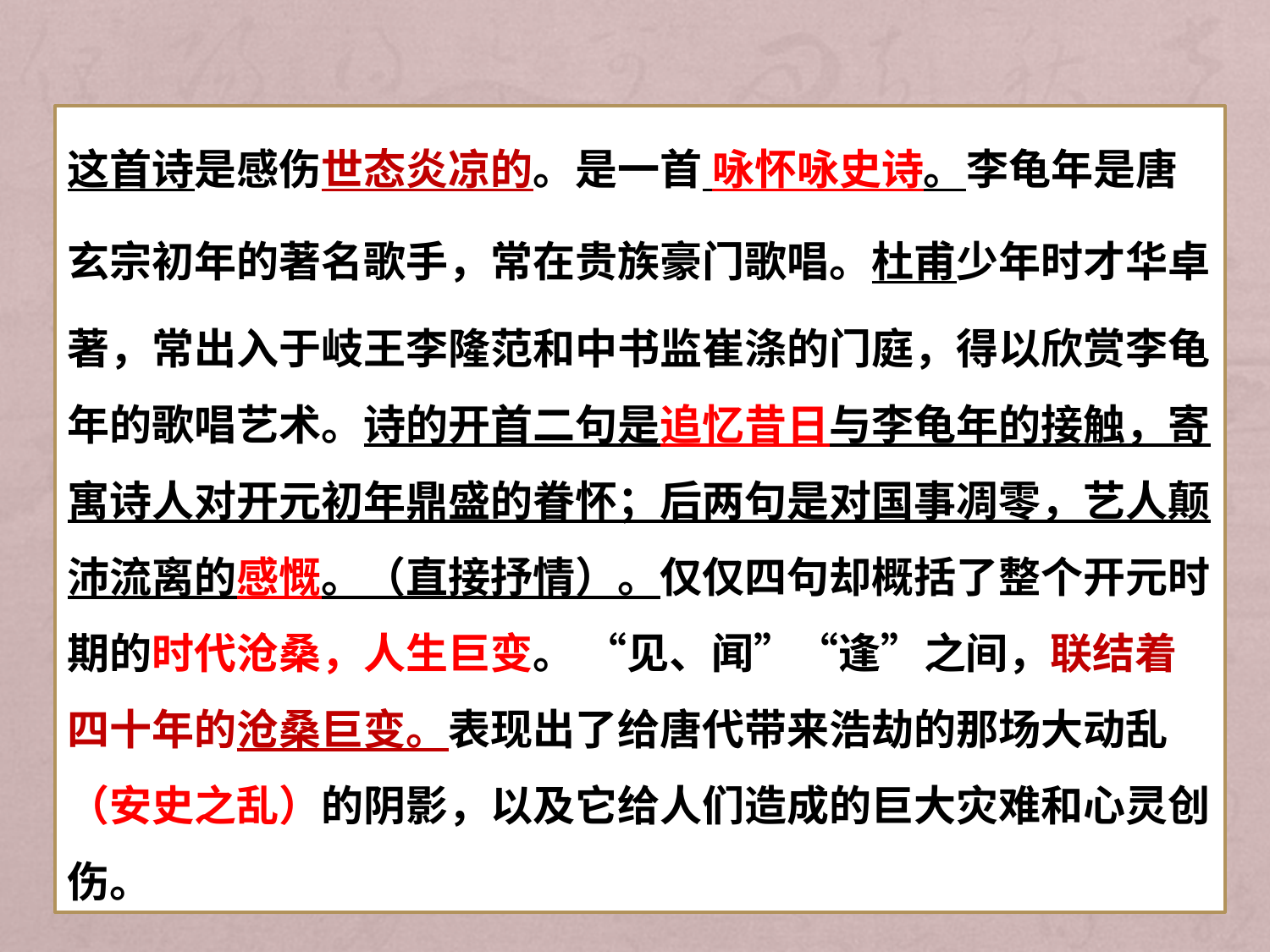

这首诗是感伤世态炎凉的。是一首 咏怀咏史诗。李龟年是唐玄宗初年的著名歌手，常在贵族豪门歌唱。杜甫少年时才华卓著，常出入于岐王李隆范和中书监崔涤的门庭，得以欣赏李龟年的歌唱艺术。诗的开首二句是追忆昔日与李龟年的接触，寄寓诗人对开元初年鼎盛的眷怀；后两句是对国事凋零，艺人颠沛流离的感慨。（直接抒情）。仅仅四句却概括了整个开元时期的时代沧桑，人生巨变。 “见、闻”“逢”之间，联结着四十年的沧桑巨变。表现出了给唐代带来浩劫的那场大动乱（安史之乱）的阴影，以及它给人们造成的巨大灾难和心灵创伤。